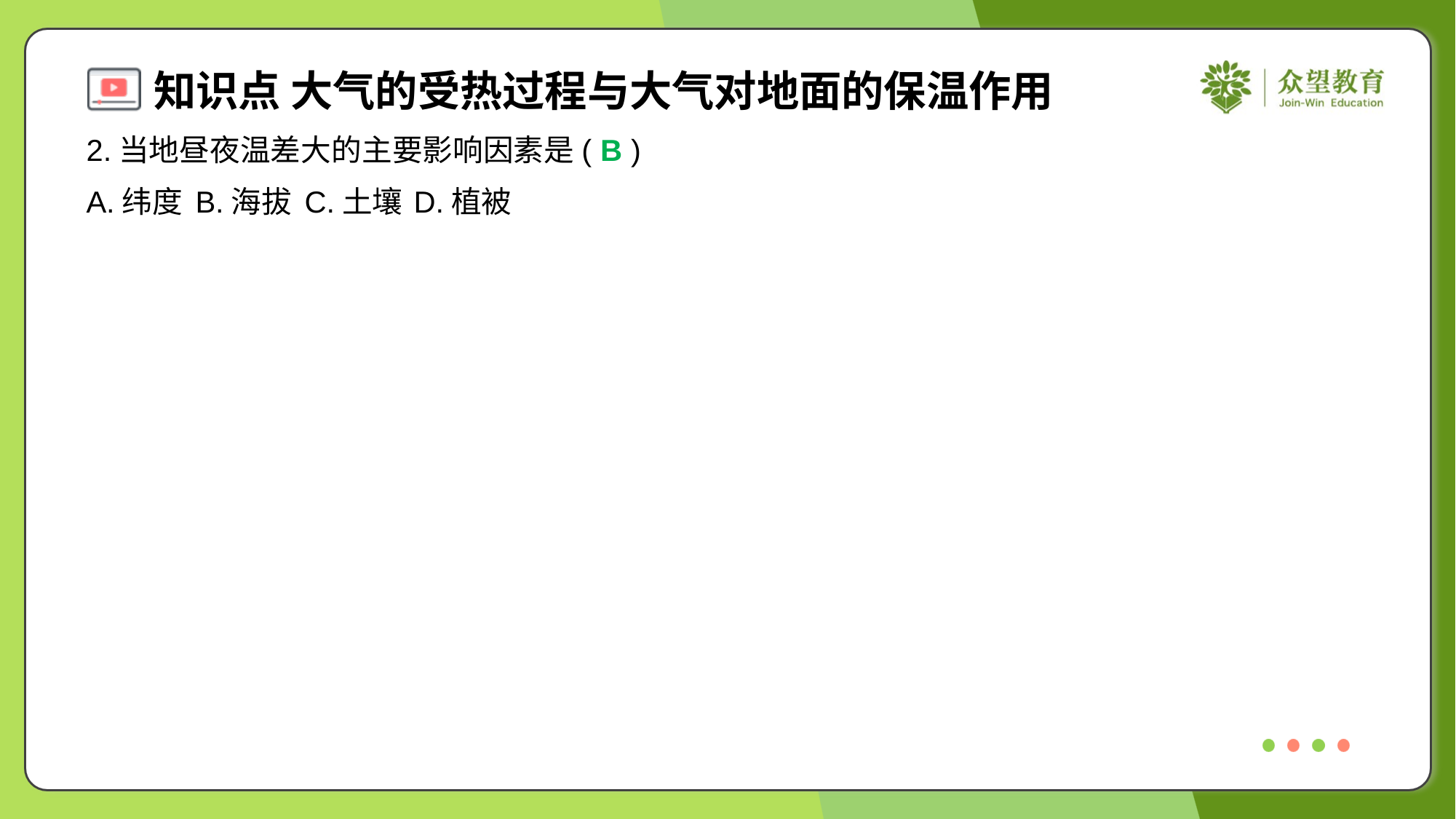

2.当地昼夜温差大的主要影响因素是(     )
B
A.纬度	B.海拔	C.土壤	D.植被